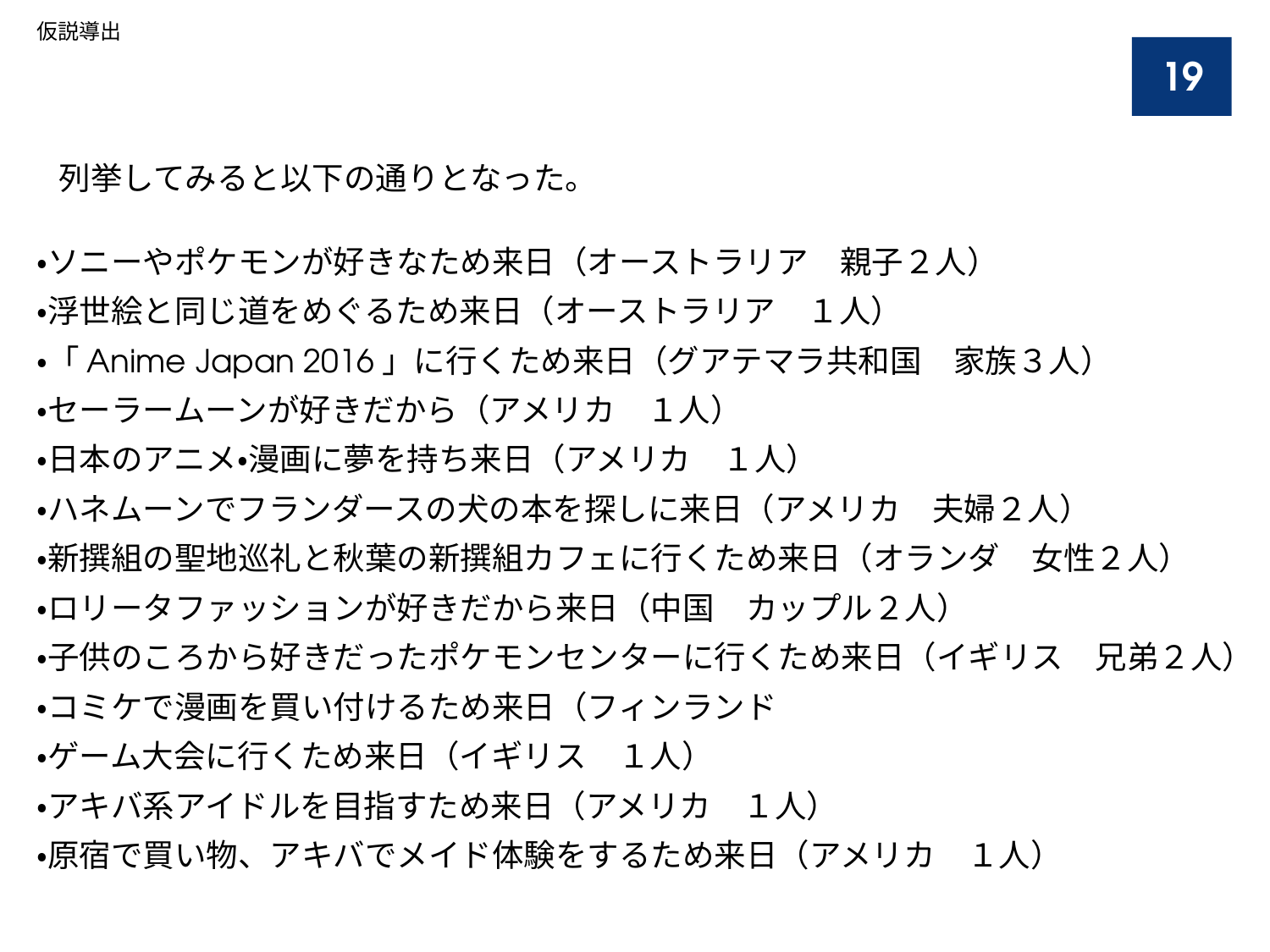

仮説導出
19
列挙してみると以下の通りとなった。
・ソニーやポケモンが好きなため来日（オーストラリア　親子２人）
・浮世絵と同じ道をめぐるため来日（オーストラリア　１人）
・「Anime Japan 2016」に行くため来日（グアテマラ共和国　家族３人）
・セーラームーンが好きだから（アメリカ　１人）
・日本のアニメ・漫画に夢を持ち来日（アメリカ　１人）
・ハネムーンでフランダースの犬の本を探しに来日（アメリカ　夫婦２人）
・新撰組の聖地巡礼と秋葉の新撰組カフェに行くため来日（オランダ　女性２人）
・ロリータファッションが好きだから来日（中国　カップル２人）
・子供のころから好きだったポケモンセンターに行くため来日（イギリス　兄弟２人）
・コミケで漫画を買い付けるため来日（フィンランド
・ゲーム大会に行くため来日（イギリス　１人）
・アキバ系アイドルを目指すため来日（アメリカ　１人）
・原宿で買い物、アキバでメイド体験をするため来日（アメリカ　１人）